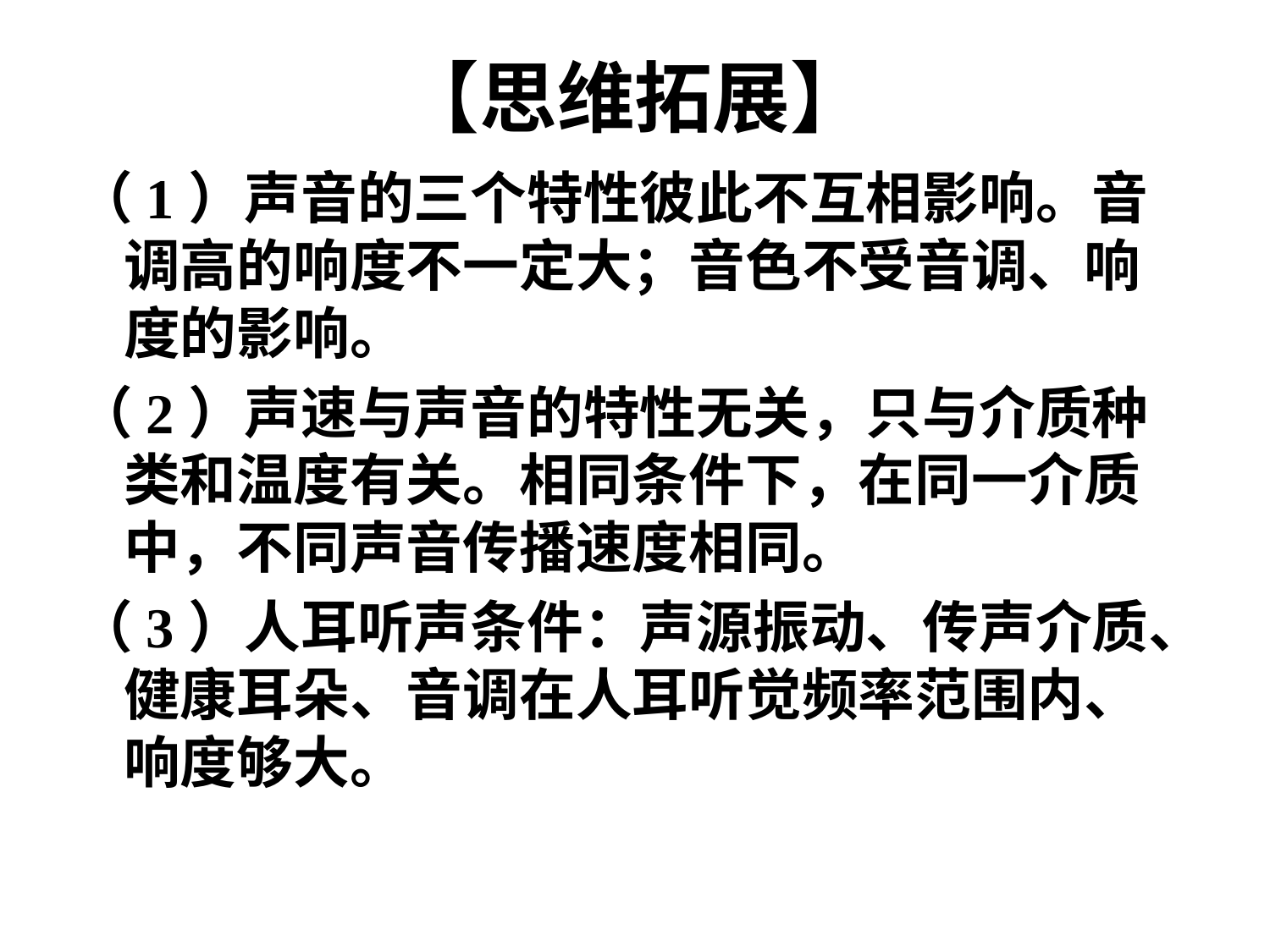

# 【思维拓展】
（1）声音的三个特性彼此不互相影响。音调高的响度不一定大；音色不受音调、响度的影响。
（2）声速与声音的特性无关，只与介质种类和温度有关。相同条件下，在同一介质中，不同声音传播速度相同。
（3）人耳听声条件：声源振动、传声介质、健康耳朵、音调在人耳听觉频率范围内、响度够大。